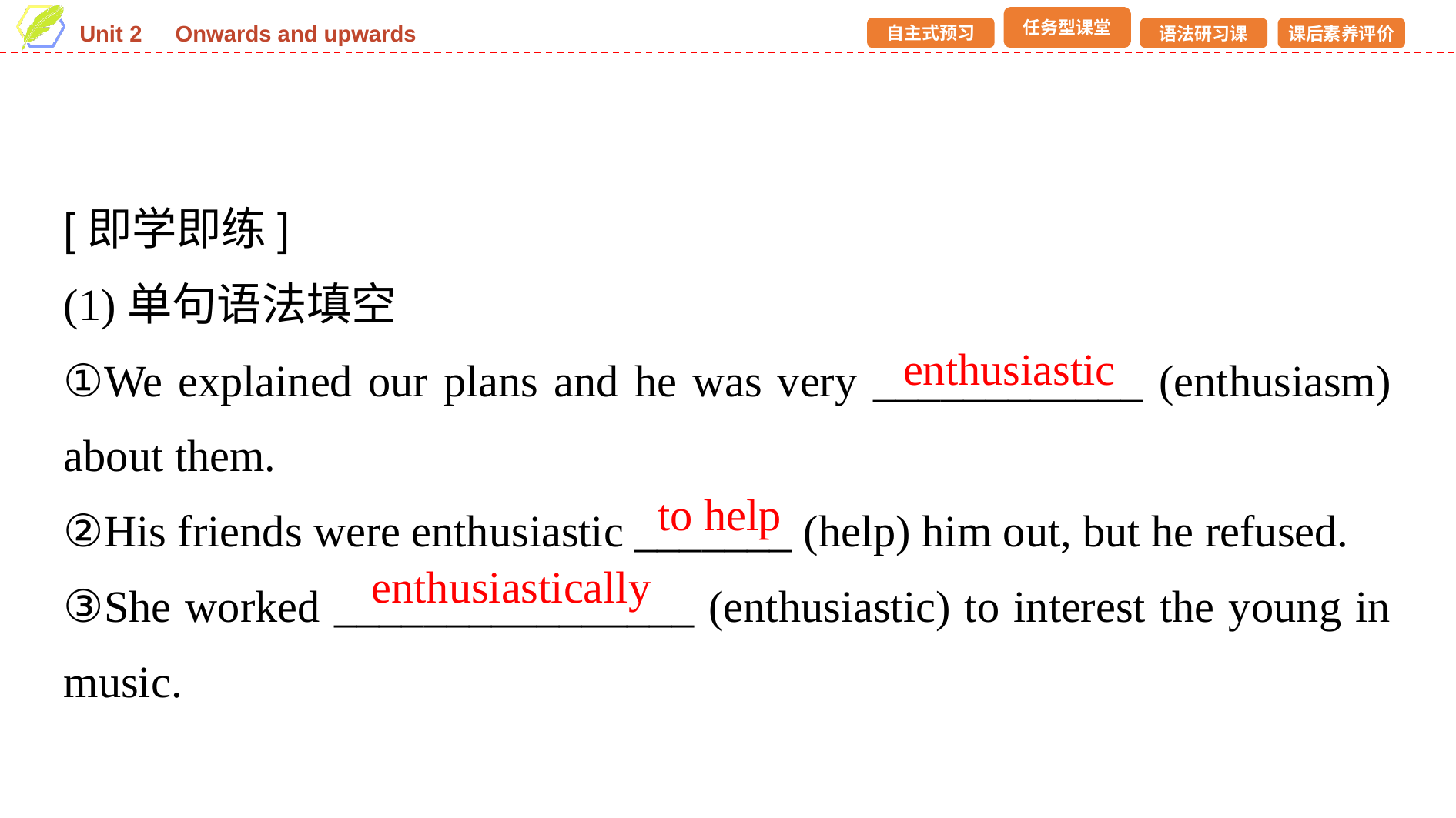

[即学即练]
(1)单句语法填空
①We explained our plans and he was very ____________ (enthusiasm) about them.
②His friends were enthusiastic _______ (help) him out, but he refused.
③She worked ________________ (enthusiastic) to interest the young in music.
enthusiastic
to help
enthusiastically